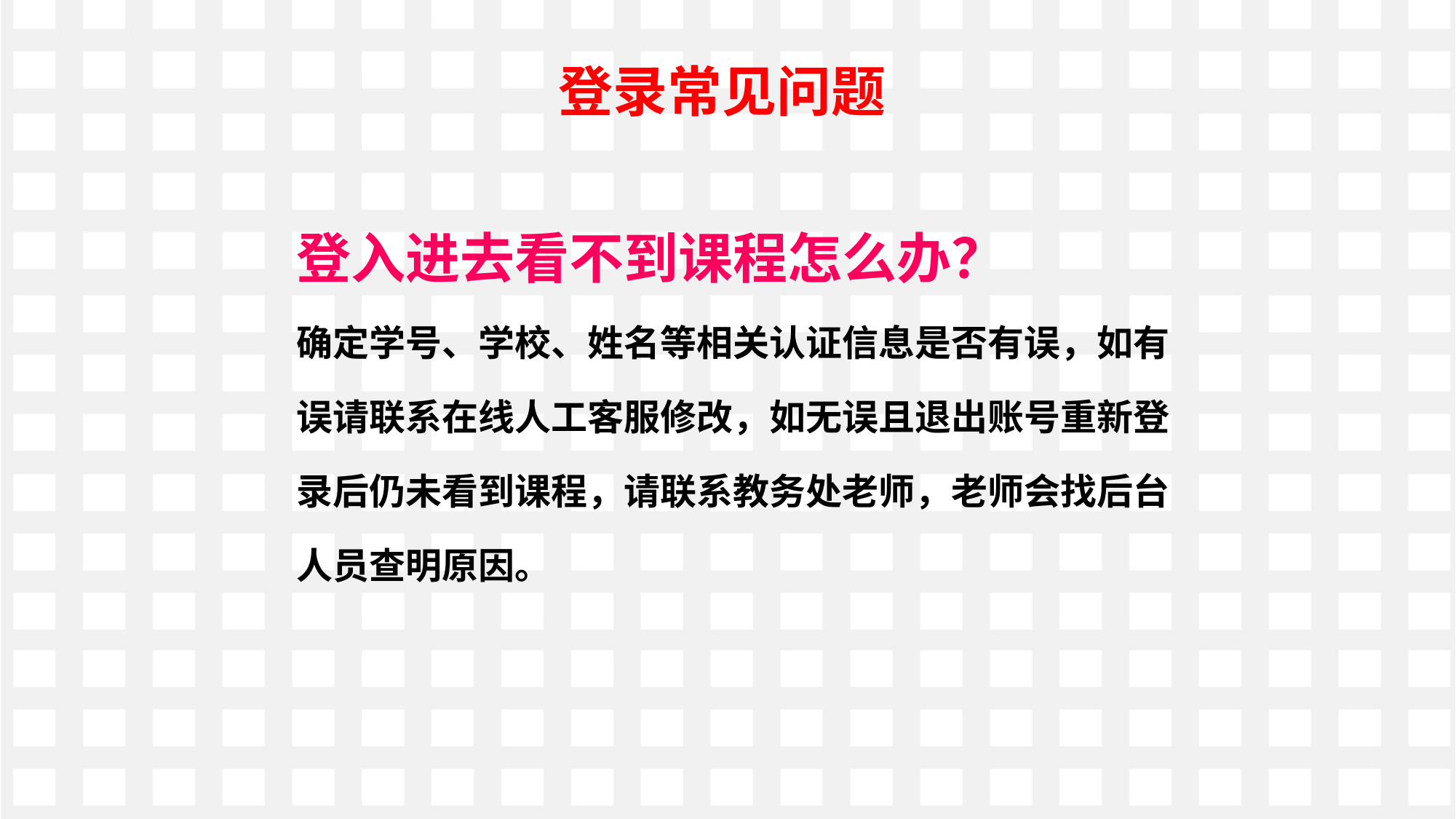

登录常见问题

登入进去看不到课程怎么办？
确定学号、学校、姓名等相关认证信息是否有误，如有误请联系在线人工客服修改，如无误且退出账号重新登录后仍未看到课程，请联系教务处老师，老师会找后台人员查明原因。